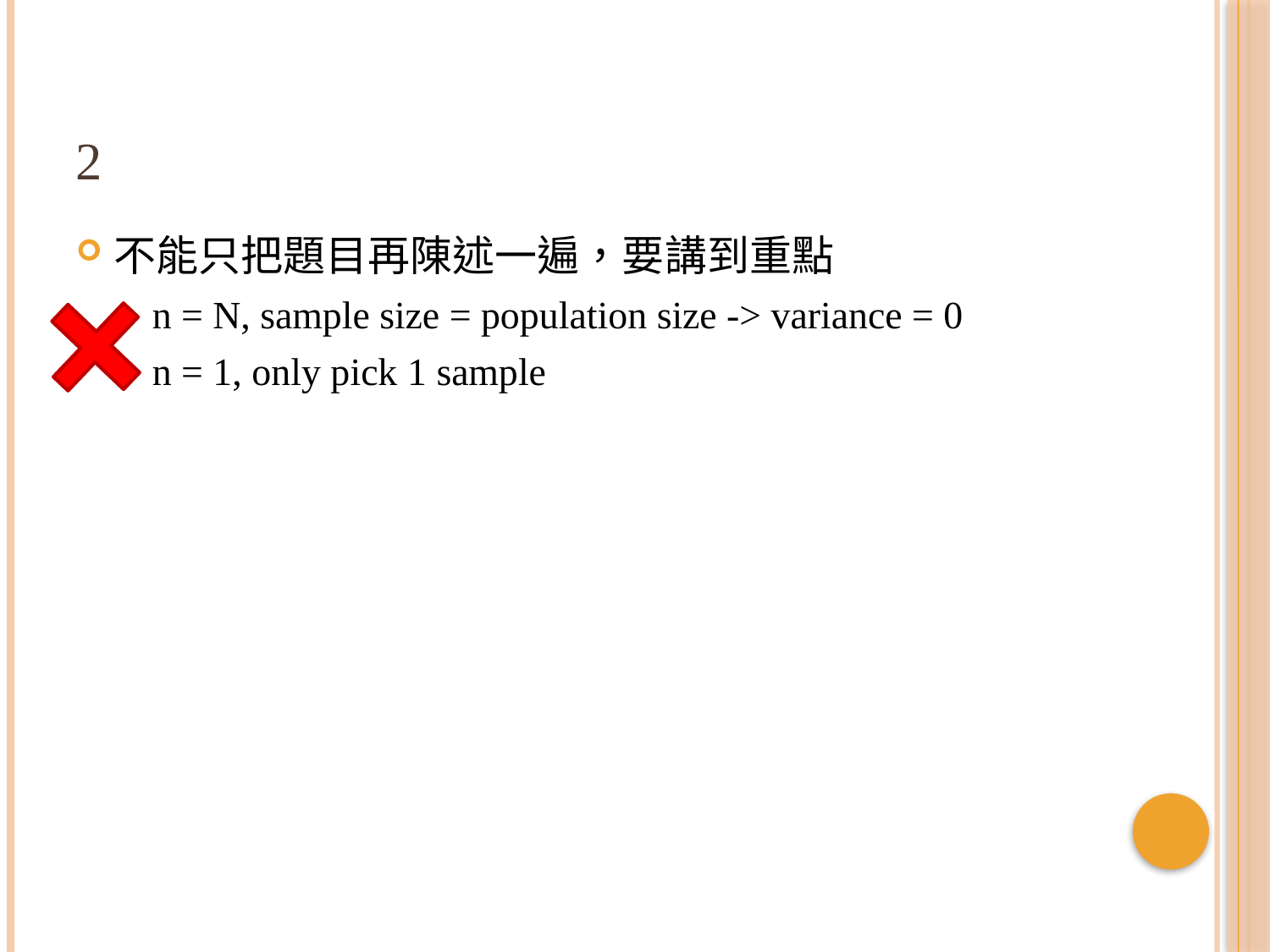

# 2
不能只把題目再陳述一遍，要講到重點
n = N, sample size = population size -> variance = 0
n = 1, only pick 1 sample